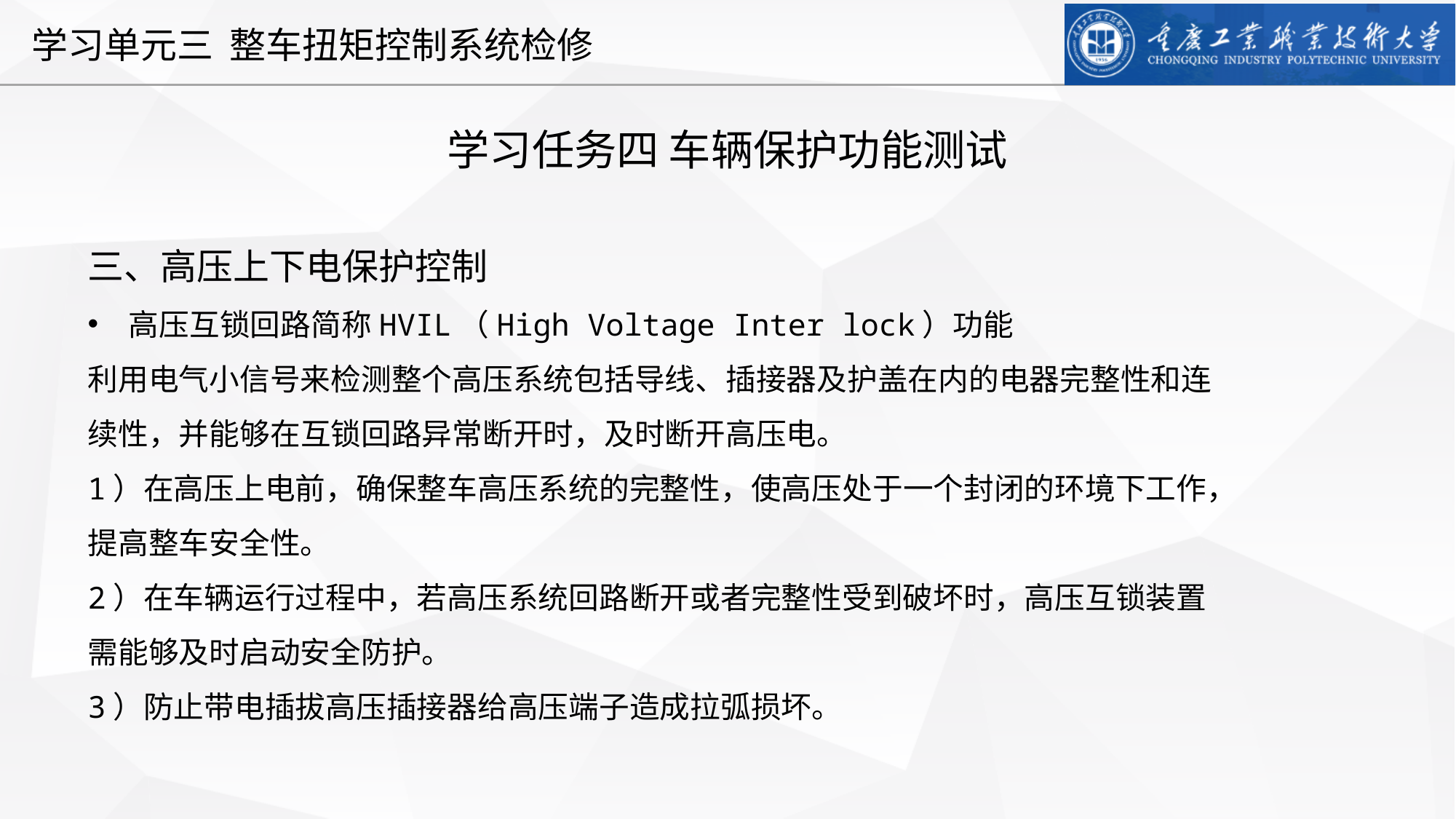

学习任务四 车辆保护功能测试
三、高压上下电保护控制
高压互锁回路简称HVIL（High Voltage Inter lock）功能
利用电气小信号来检测整个高压系统包括导线、插接器及护盖在内的电器完整性和连续性，并能够在互锁回路异常断开时，及时断开高压电。
1）在高压上电前，确保整车高压系统的完整性，使高压处于一个封闭的环境下工作，提高整车安全性。
2）在车辆运行过程中，若高压系统回路断开或者完整性受到破坏时，高压互锁装置需能够及时启动安全防护。
3）防止带电插拔高压插接器给高压端子造成拉弧损坏。